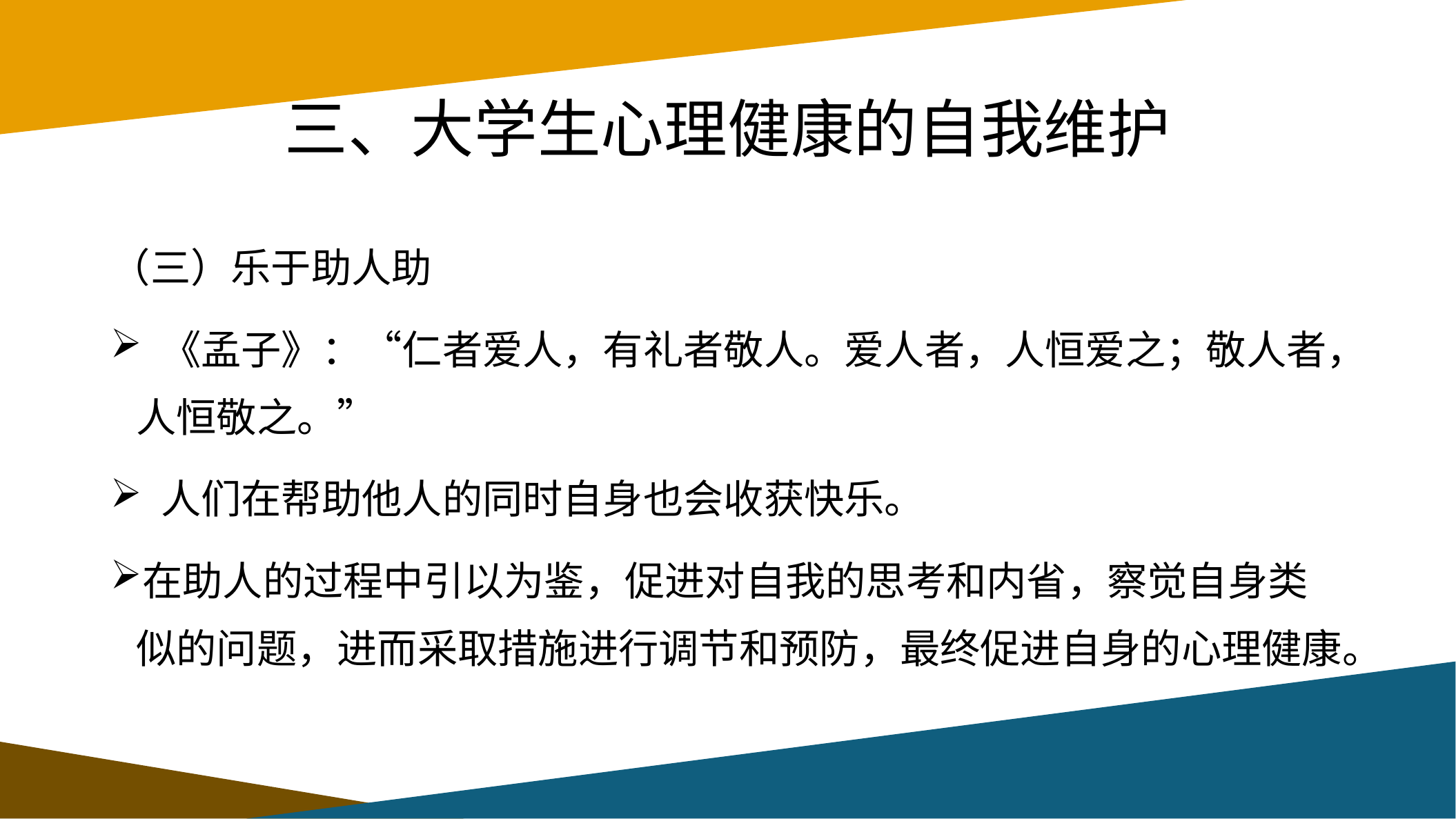

# 三、大学生心理健康的自我维护
（三）乐于助人助
 《孟子》：“仁者爱人，有礼者敬人。爱人者，人恒爱之；敬人者，人恒敬之。”
 人们在帮助他人的同时自身也会收获快乐。
在助人的过程中引以为鉴，促进对自我的思考和内省，察觉自身类似的问题，进而采取措施进行调节和预防，最终促进自身的心理健康。